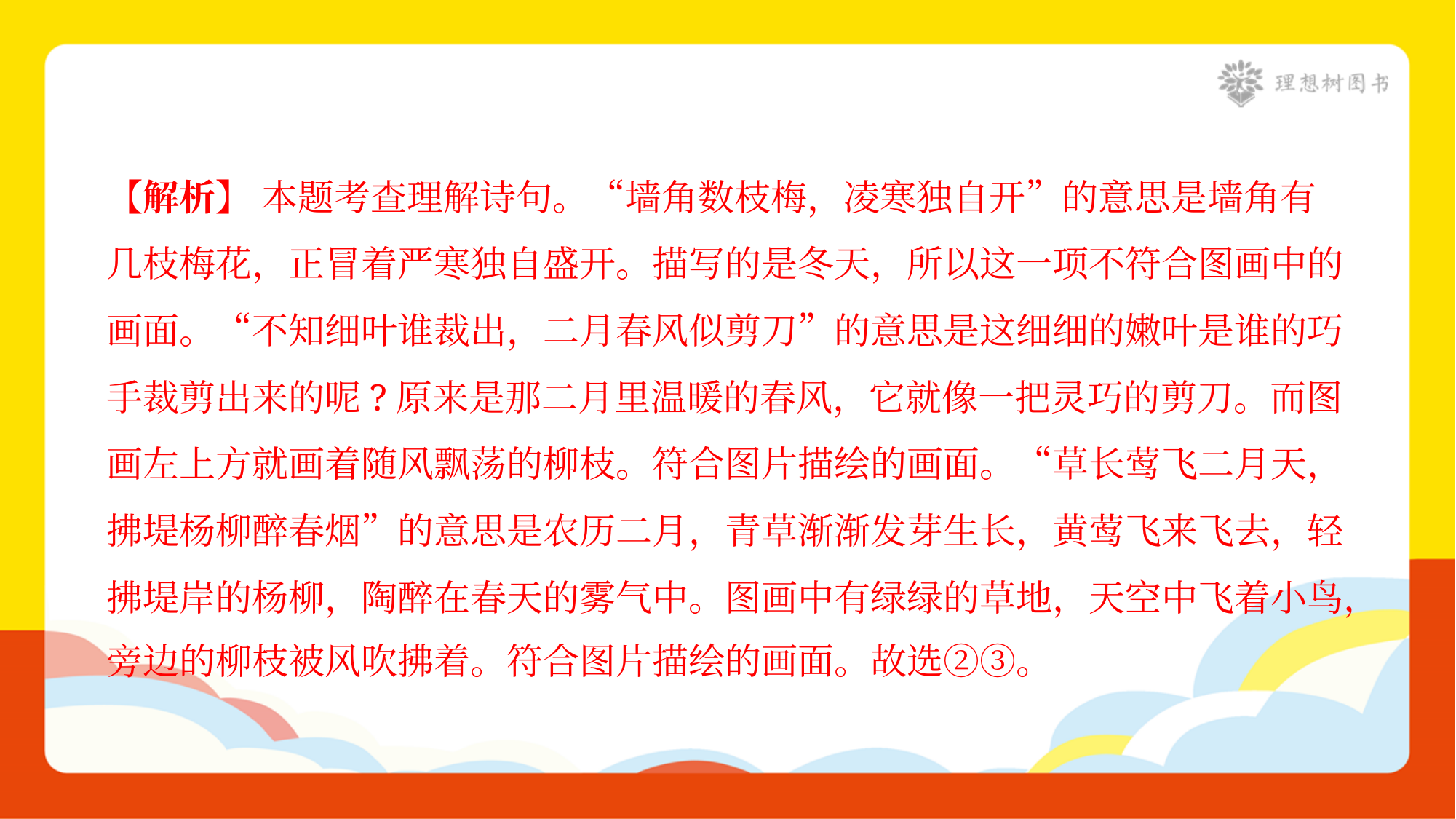

【解析】 本题考查理解诗句。“墙角数枝梅，凌寒独自开”的意思是墙角有
几枝梅花，正冒着严寒独自盛开。描写的是冬天，所以这一项不符合图画中的
画面。“不知细叶谁裁出，二月春风似剪刀”的意思是这细细的嫩叶是谁的巧
手裁剪出来的呢?原来是那二月里温暖的春风，它就像一把灵巧的剪刀。而图
画左上方就画着随风飘荡的柳枝。符合图片描绘的画面。“草长莺飞二月天，
拂堤杨柳醉春烟”的意思是农历二月，青草渐渐发芽生长，黄莺飞来飞去，轻
拂堤岸的杨柳，陶醉在春天的雾气中。图画中有绿绿的草地，天空中飞着小鸟，
旁边的柳枝被风吹拂着。符合图片描绘的画面。故选②③。